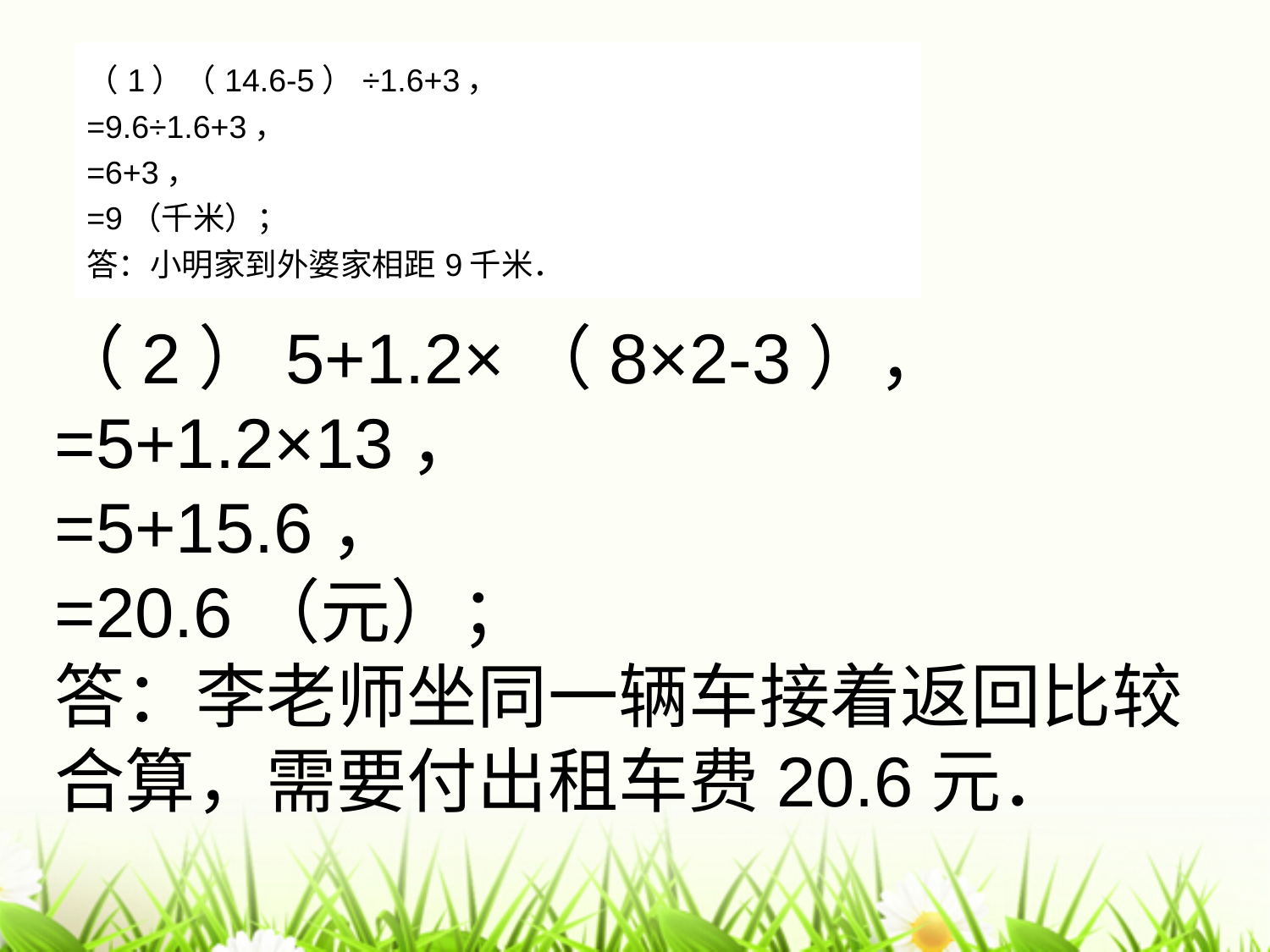

| （1）（14.6-5）÷1.6+3， =9.6÷1.6+3， =6+3， =9（千米）； 答：小明家到外婆家相距9千米． |
| --- |
（2）5+1.2×（8×2-3），
=5+1.2×13，
=5+15.6，
=20.6（元）；
答：李老师坐同一辆车接着返回比较合算，需要付出租车费20.6元．